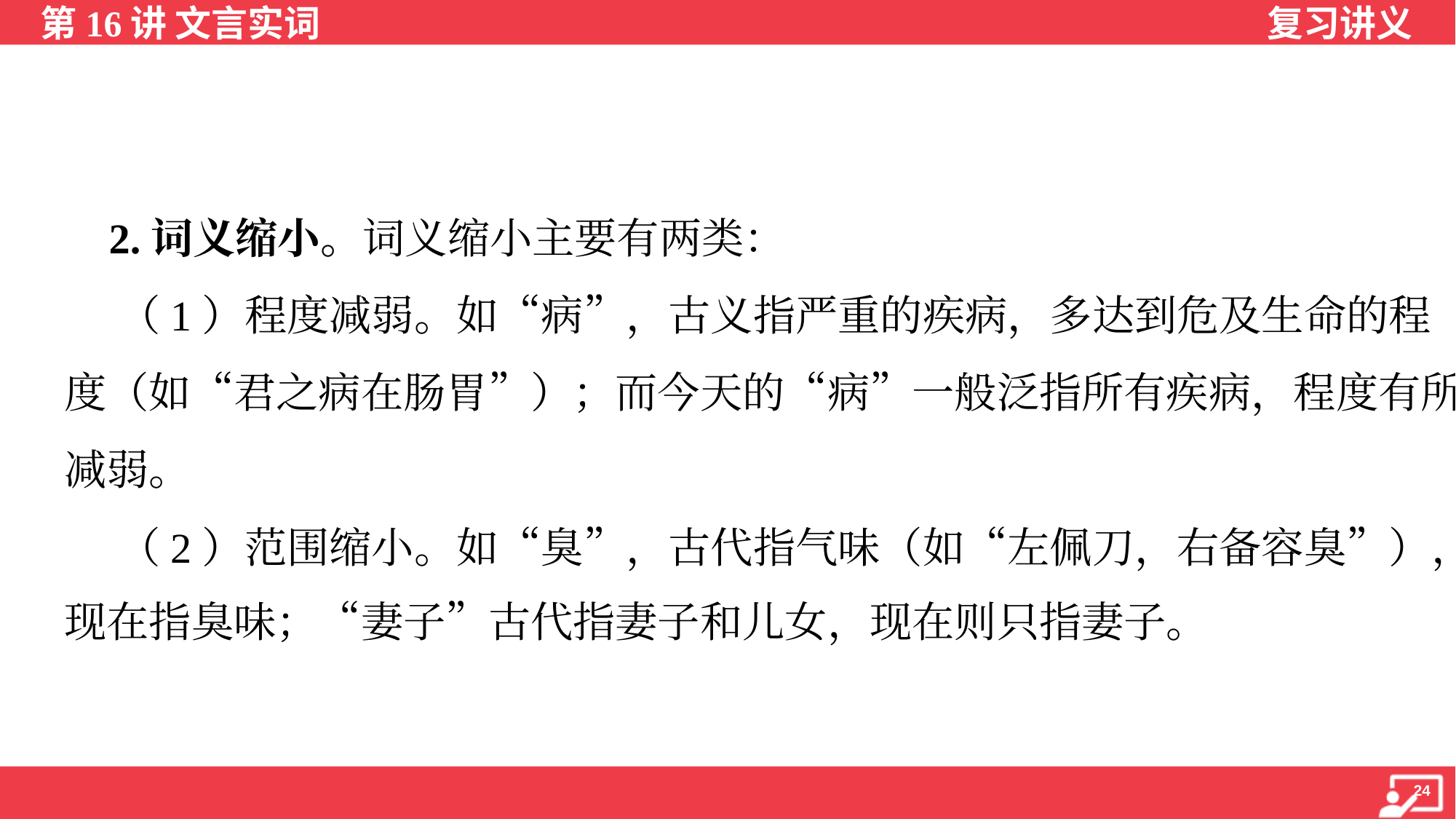

2.词义缩小。词义缩小主要有两类：
    （1）程度减弱。如“病”，古义指严重的疾病，多达到危及生命的程
度（如“君之病在肠胃”）；而今天的“病”一般泛指所有疾病，程度有所
减弱。
    （2）范围缩小。如“臭”，古代指气味（如“左佩刀，右备容臭”），
现在指臭味；“妻子”古代指妻子和儿女，现在则只指妻子。